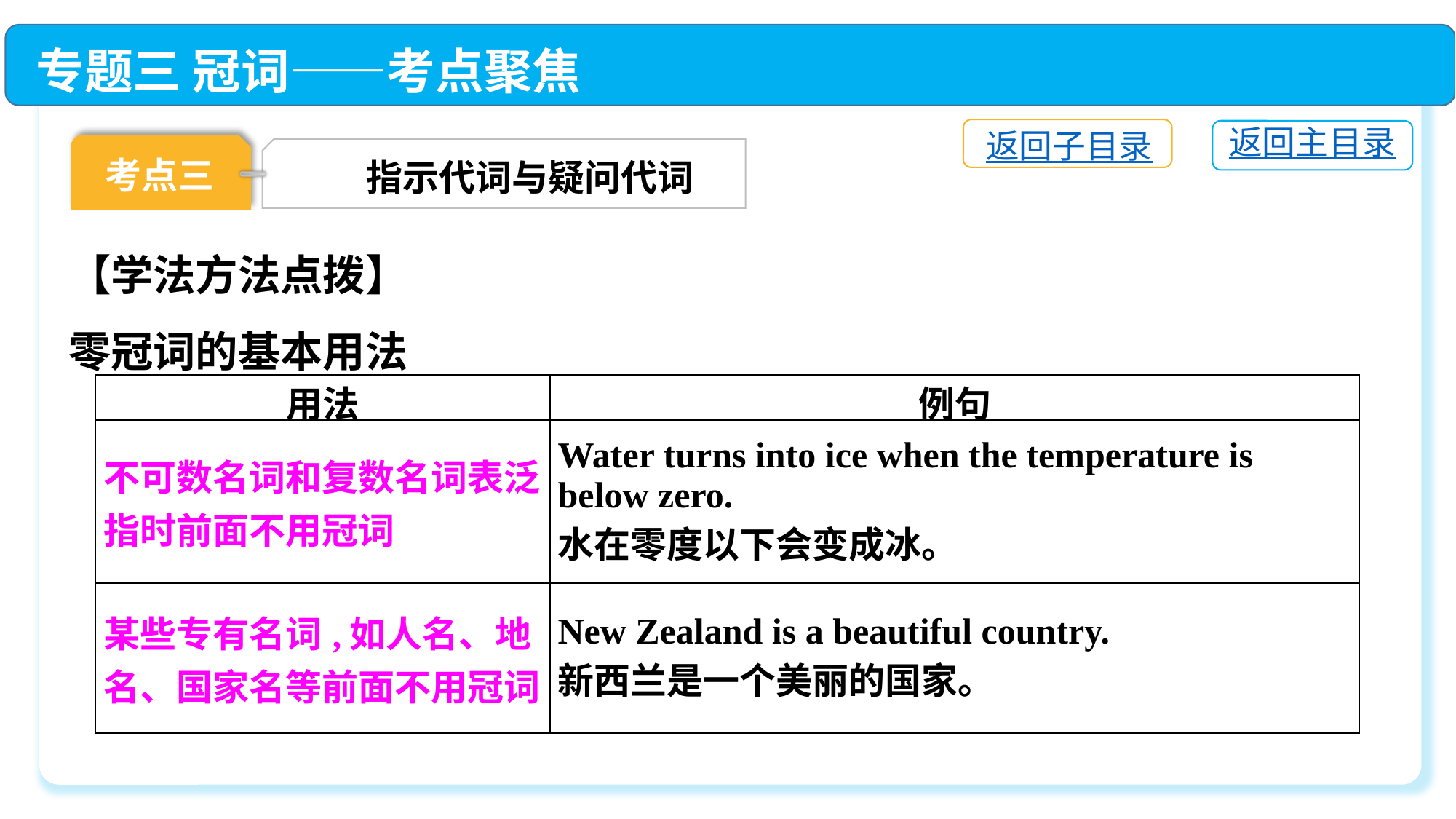

专题三 冠词——考点聚焦

返回子目录
返回主目录
考点三
指示代词与疑问代词

【学法方法点拨】
零冠词的基本用法

| 用法 | 例句 |
| --- | --- |
| 不可数名词和复数名词表泛指时前面不用冠词 | Water turns into ice when the temperature is below zero. 水在零度以下会变成冰。 |
| 某些专有名词,如人名、地名、国家名等前面不用冠词 | New Zealand is a beautiful country. 新西兰是一个美丽的国家。 |